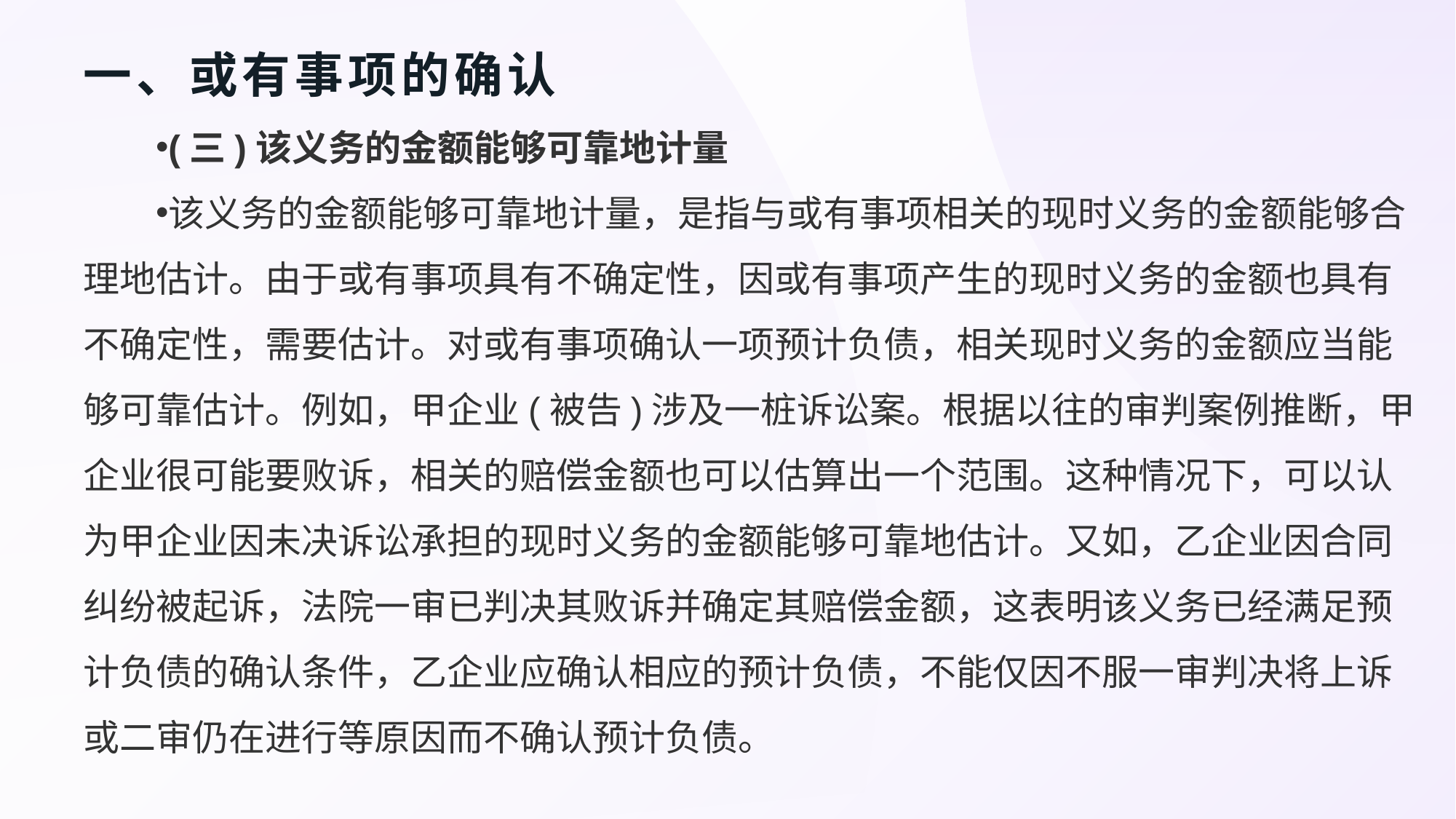

# 一、或有事项的确认
(三)该义务的金额能够可靠地计量
该义务的金额能够可靠地计量，是指与或有事项相关的现时义务的金额能够合理地估计。由于或有事项具有不确定性，因或有事项产生的现时义务的金额也具有不确定性，需要估计。对或有事项确认一项预计负债，相关现时义务的金额应当能够可靠估计。例如，甲企业(被告)涉及一桩诉讼案。根据以往的审判案例推断，甲企业很可能要败诉，相关的赔偿金额也可以估算出一个范围。这种情况下，可以认为甲企业因未决诉讼承担的现时义务的金额能够可靠地估计。又如，乙企业因合同纠纷被起诉，法院一审已判决其败诉并确定其赔偿金额，这表明该义务已经满足预计负债的确认条件，乙企业应确认相应的预计负债，不能仅因不服一审判决将上诉或二审仍在进行等原因而不确认预计负债。